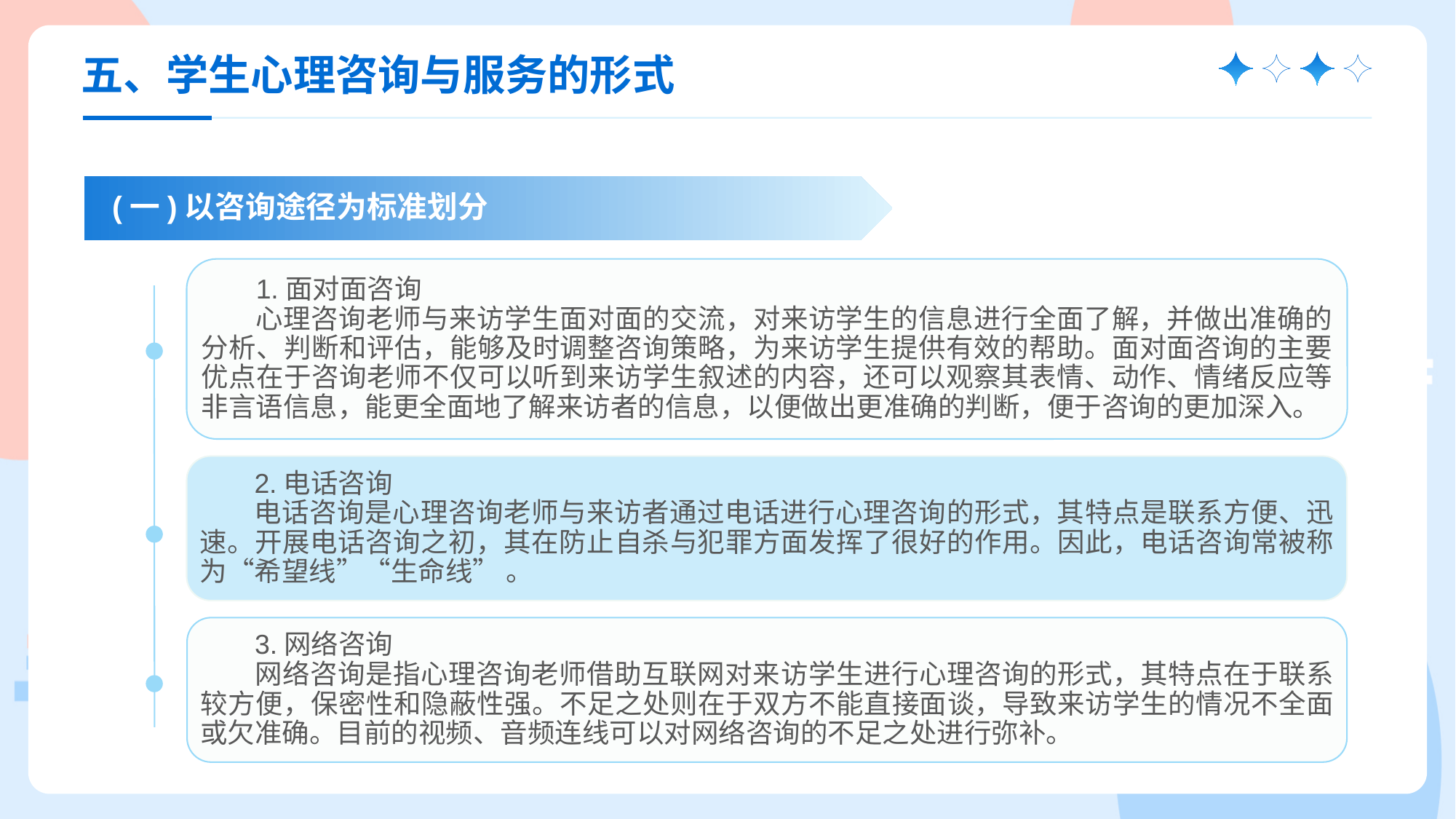

五、学生心理咨询与服务的形式
(一)以咨询途径为标准划分
1.面对面咨询
心理咨询老师与来访学生面对面的交流，对来访学生的信息进行全面了解，并做出准确的分析、判断和评估，能够及时调整咨询策略，为来访学生提供有效的帮助。面对面咨询的主要优点在于咨询老师不仅可以听到来访学生叙述的内容，还可以观察其表情、动作、情绪反应等非言语信息，能更全面地了解来访者的信息，以便做出更准确的判断，便于咨询的更加深入。

2.电话咨询
电话咨询是心理咨询老师与来访者通过电话进行心理咨询的形式，其特点是联系方便、迅速。开展电话咨询之初，其在防止自杀与犯罪方面发挥了很好的作用。因此，电话咨询常被称为“希望线”“生命线” 。
3.网络咨询
网络咨询是指心理咨询老师借助互联网对来访学生进行心理咨询的形式，其特点在于联系较方便，保密性和隐蔽性强。不足之处则在于双方不能直接面谈，导致来访学生的情况不全面或欠准确。目前的视频、音频连线可以对网络咨询的不足之处进行弥补。